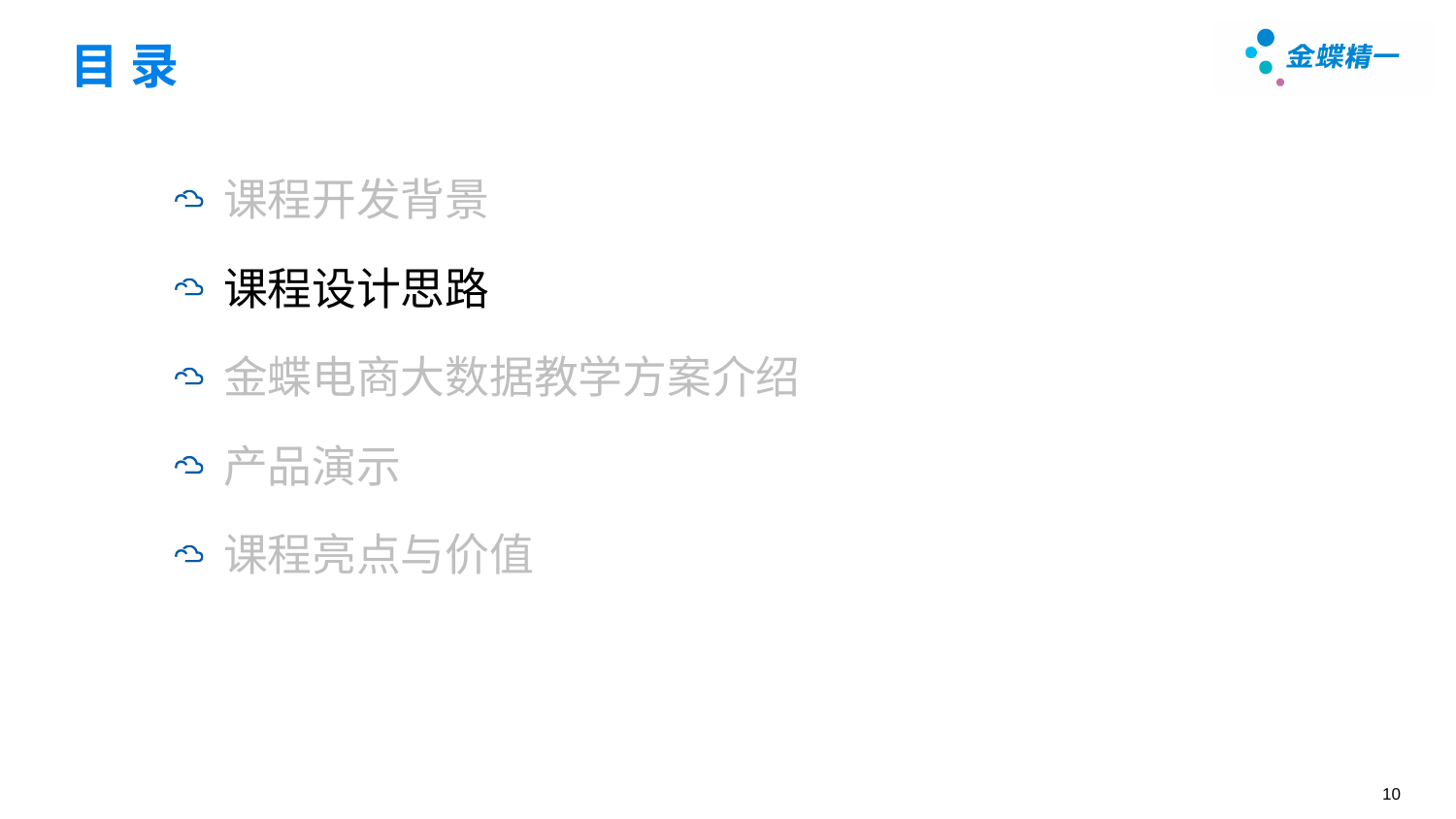

# 目 录
课程开发背景
课程设计思路
金蝶电商大数据教学方案介绍
产品演示
课程亮点与价值